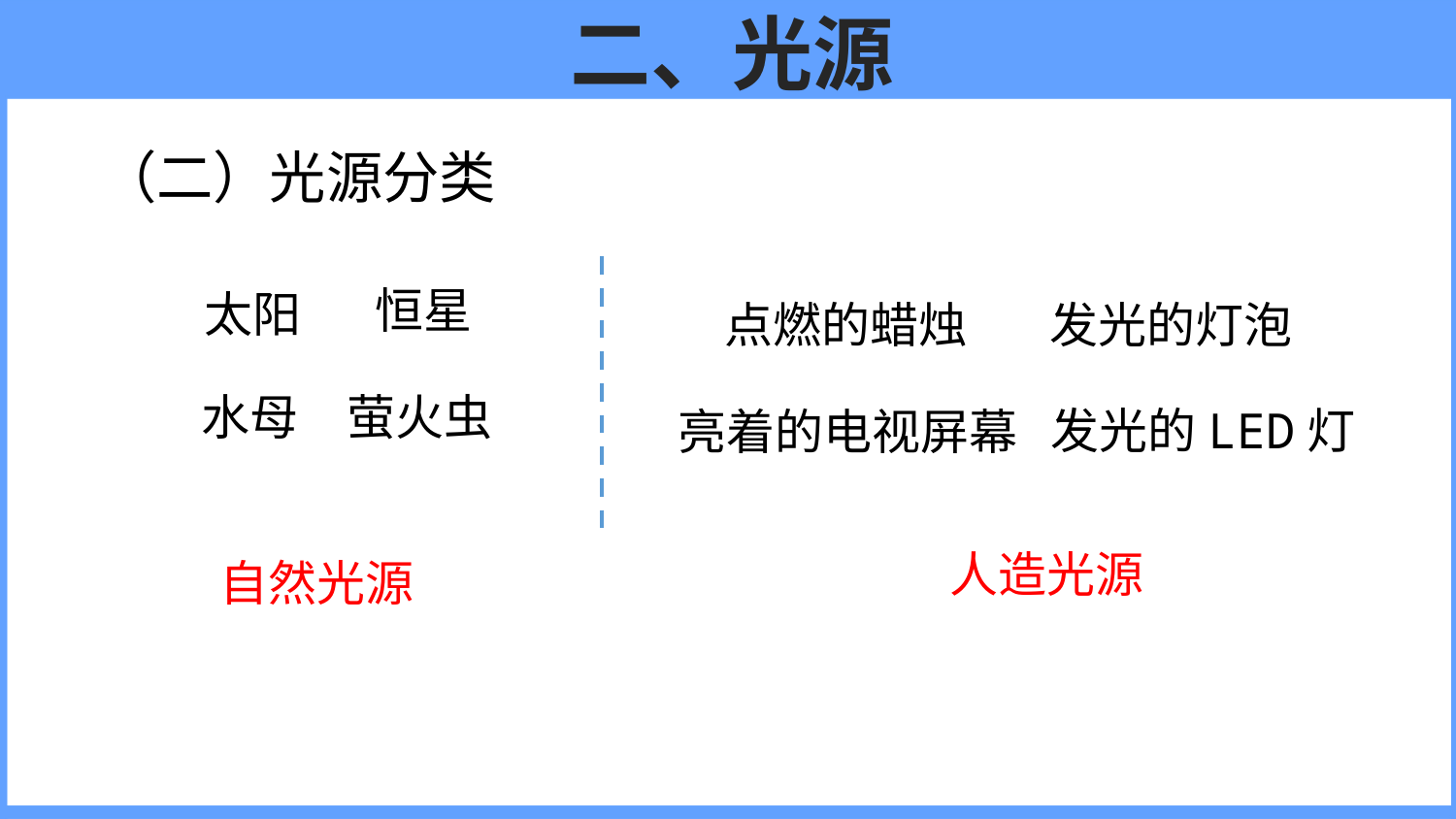

# 二、光源
（二）光源分类
恒星
太阳
点燃的蜡烛
发光的灯泡
水母
萤火虫
发光的LED灯
亮着的电视屏幕
人造光源
自然光源